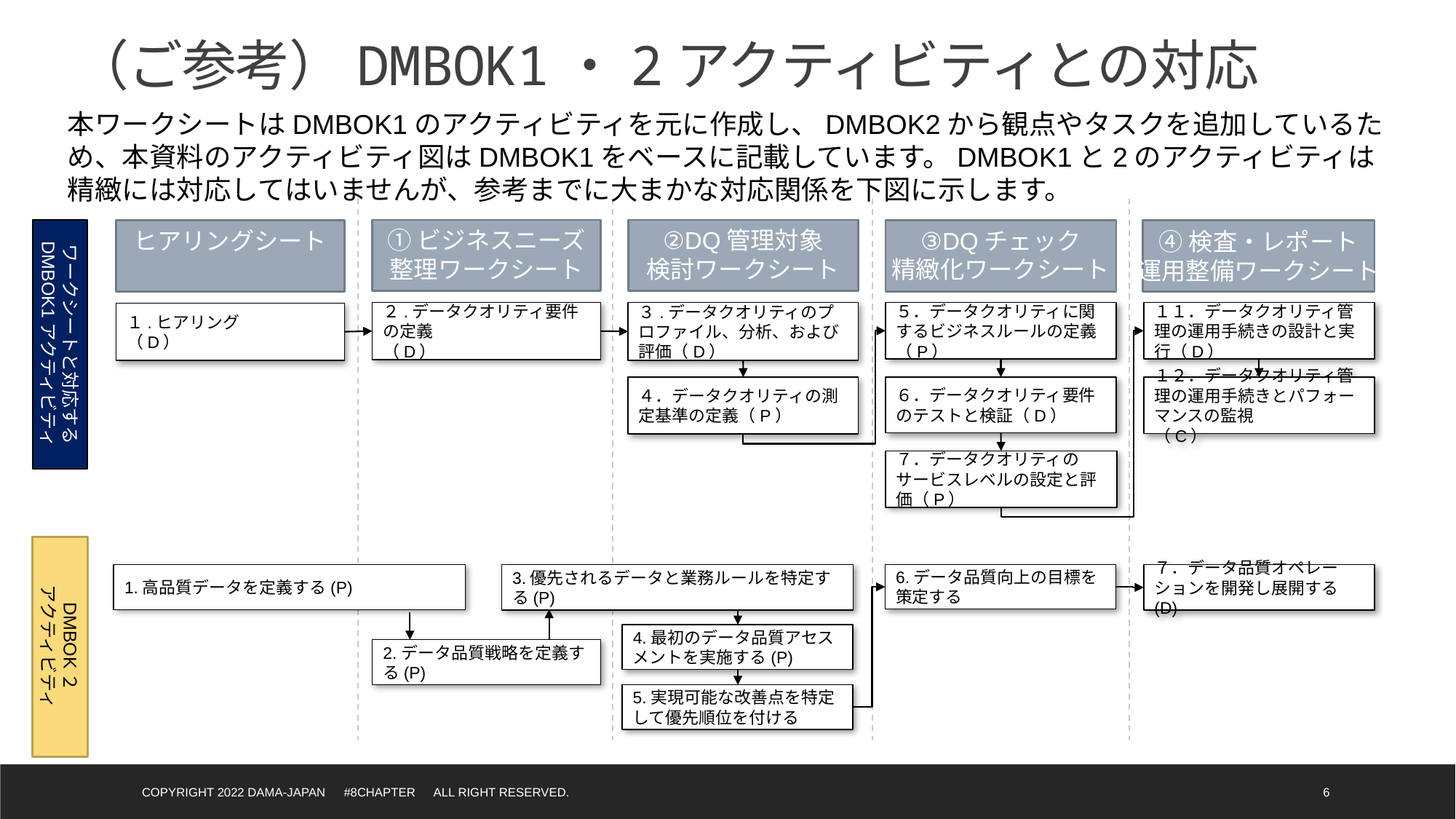

（ご参考）DMBOK1・2アクティビティとの対応
本ワークシートはDMBOK1のアクティビティを元に作成し、DMBOK2から観点やタスクを追加しているため、本資料のアクティビティ図はDMBOK1をベースに記載しています。DMBOK1と2のアクティビティは精緻には対応してはいませんが、参考までに大まかな対応関係を下図に示します。
ワークシートと対応する
DMBOK1アクティビティ
①ビジネスニーズ
整理ワークシート
②DQ管理対象
検討ワークシート
ヒアリングシート
③DQチェック
精緻化ワークシート
④検査・レポート
運用整備ワークシート
３.データクオリティのプロファイル、分析、および評価（D）
１１．データクオリティ管理の運用手続きの設計と実行（D）
２.データクオリティ要件の定義
（D）
５．データクオリティに関するビジネスルールの定義（P）
１.ヒアリング
（D）
４．データクオリティの測定基準の定義（P）
６．データクオリティ要件のテストと検証（D）
１２．データクオリティ管理の運用手続きとパフォーマンスの監視
（C）
７．データクオリティのサービスレベルの設定と評価（P）
DMBOK２
アクティビティ
1.高品質データを定義する(P)
3.優先されるデータと業務ルールを特定する(P)
6.データ品質向上の目標を策定する
７．データ品質オペレーションを開発し展開する(D)
4.最初のデータ品質アセスメントを実施する(P)
2.データ品質戦略を定義する(P)
5.実現可能な改善点を特定して優先順位を付ける
Copyright 2022 DAMA-JAPAN　#8chapter　All right reserved.
6